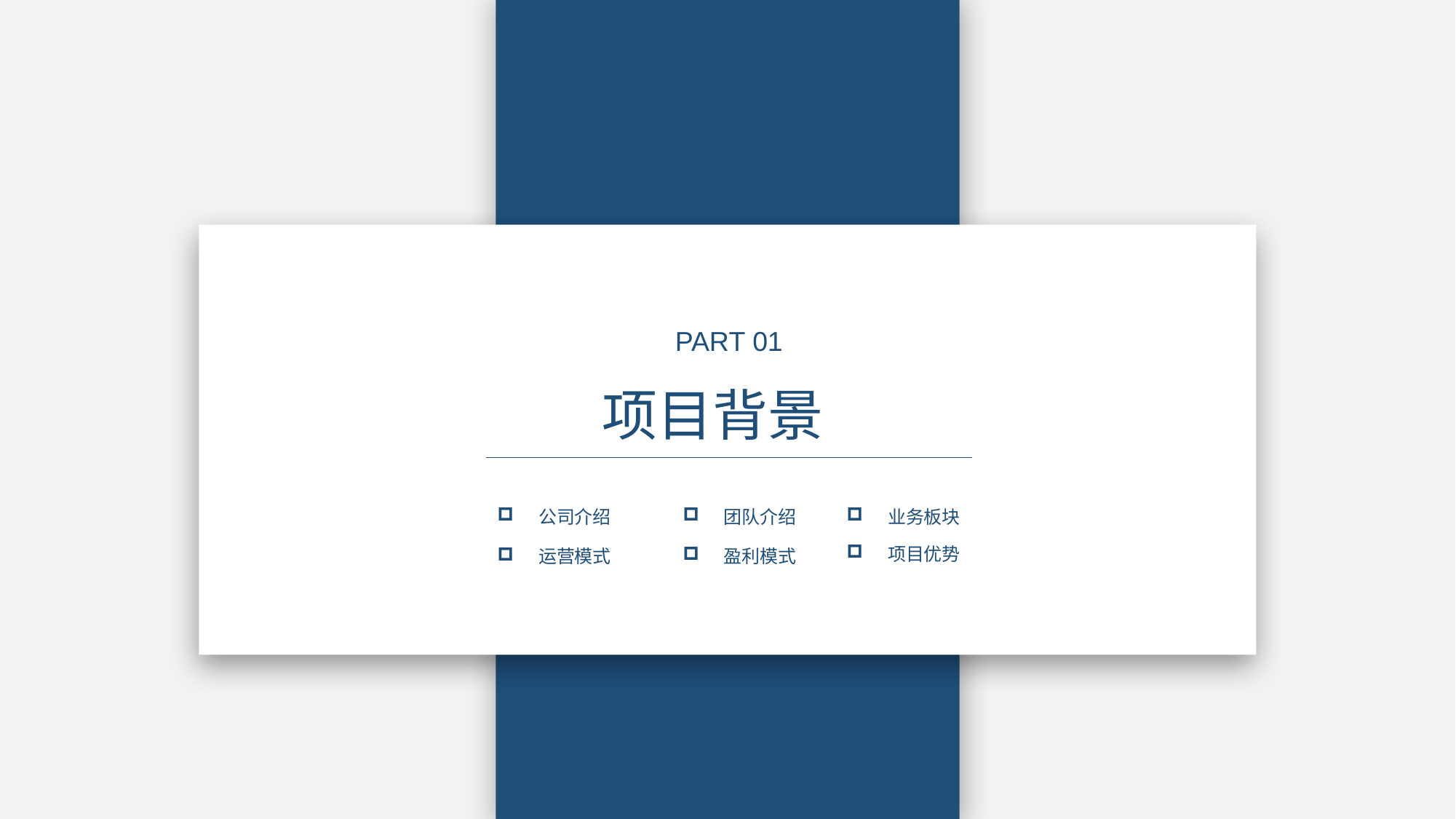

PART 01
项目背景
团队介绍
公司介绍
业务板块
项目优势
盈利模式
运营模式